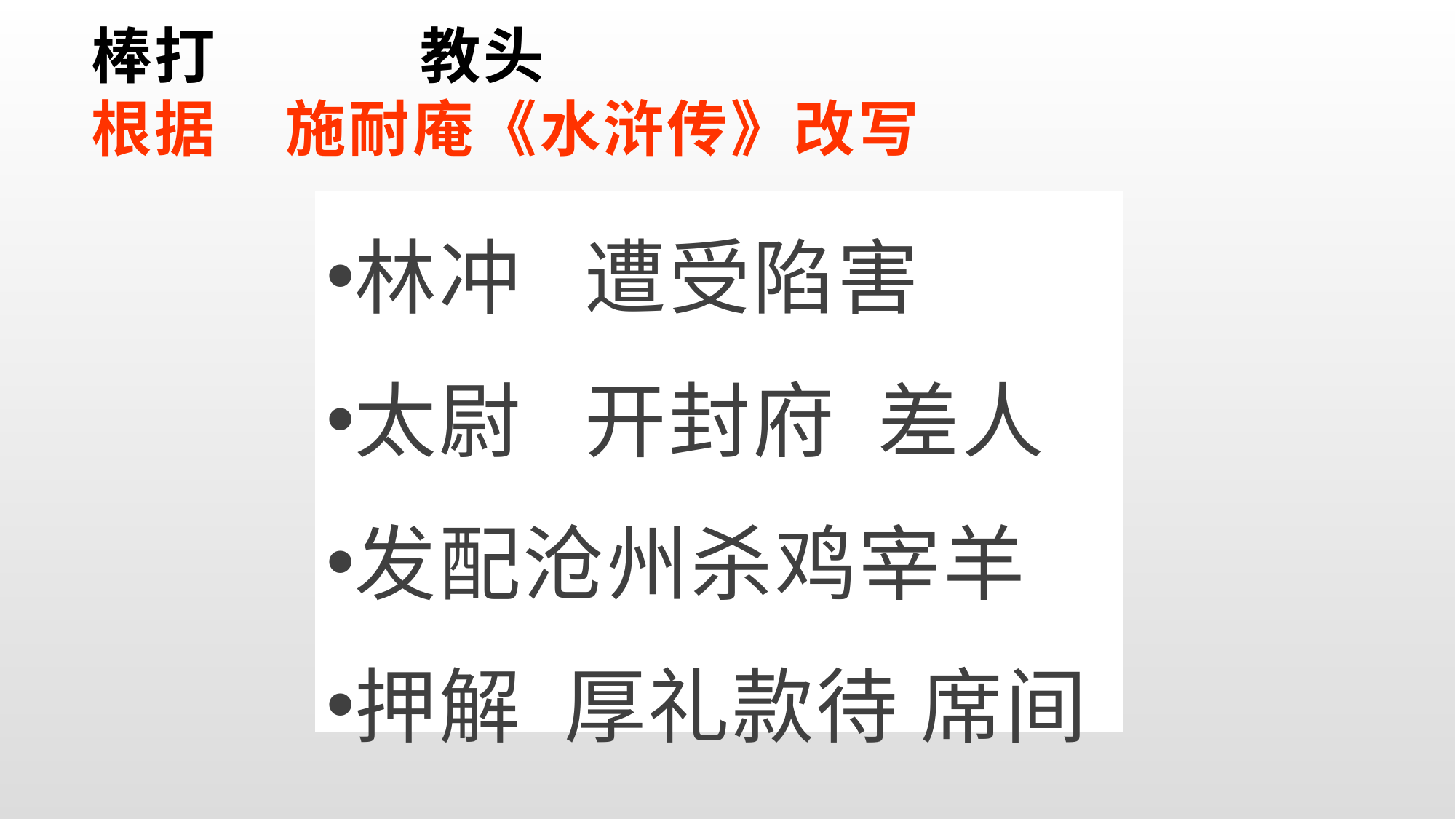

# 棒打            教头 根据    施耐庵《水浒传》改写
林冲   遭受陷害
太尉   开封府  差人
发配沧州杀鸡宰羊
押解  厚礼款待 席间